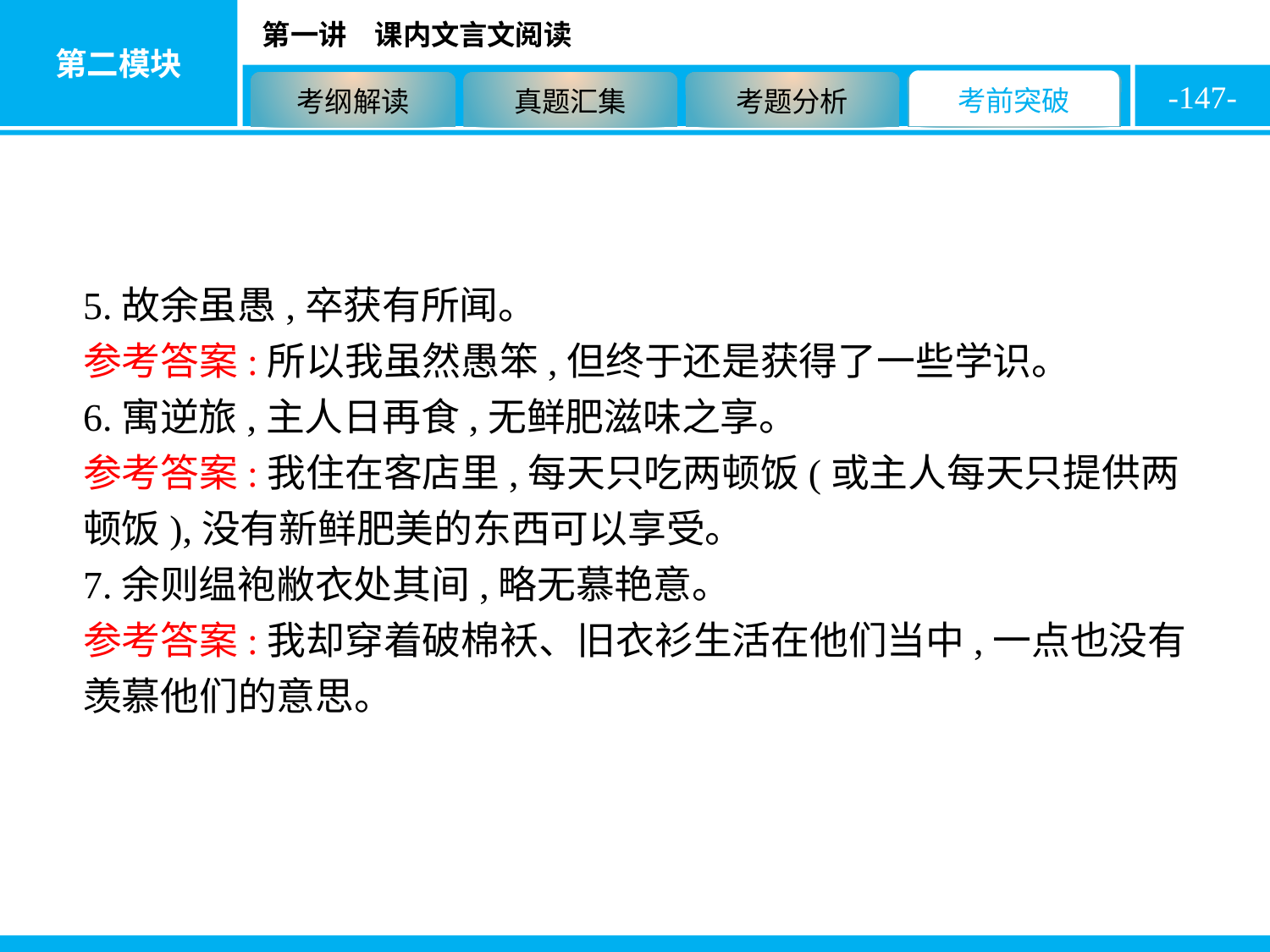

-147-
5.故余虽愚,卒获有所闻。
参考答案:所以我虽然愚笨,但终于还是获得了一些学识。
6.寓逆旅,主人日再食,无鲜肥滋味之享。
参考答案:我住在客店里,每天只吃两顿饭(或主人每天只提供两顿饭),没有新鲜肥美的东西可以享受。
7.余则缊袍敝衣处其间,略无慕艳意。
参考答案:我却穿着破棉袄、旧衣衫生活在他们当中,一点也没有羡慕他们的意思。